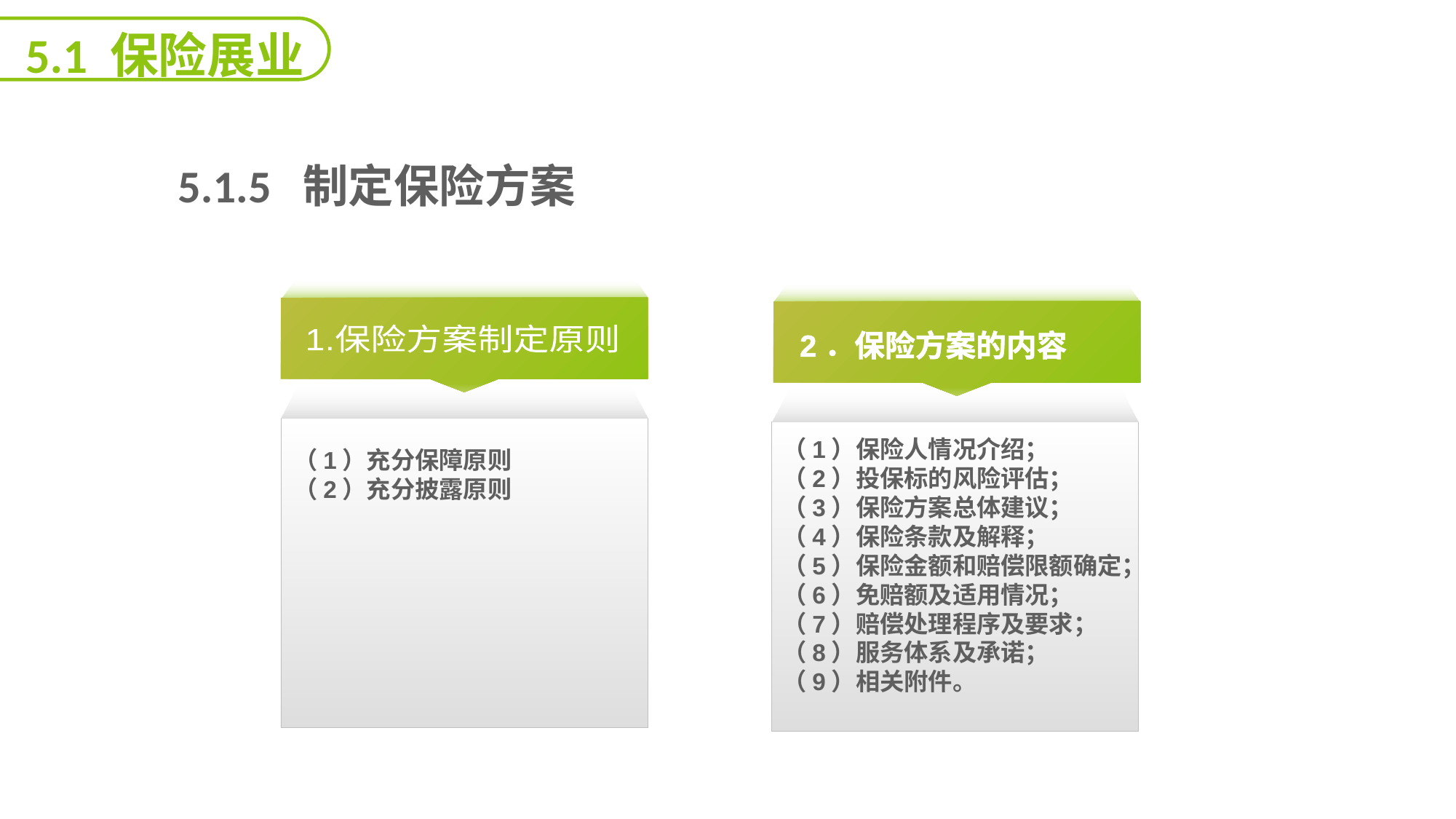

5.1 保险展业
 5.1.5  制定保险方案

能力
目标

2．保险方案的内容
1.保险方案制定原则

（1）充分保障原则
（2）充分披露原则
（1）保险人情况介绍；
（2）投保标的风险评估；
（3）保险方案总体建议；
（4）保险条款及解释；
（5）保险金额和赔偿限额确定；
（6）免赔额及适用情况；
（7）赔偿处理程序及要求；
（8）服务体系及承诺；
（9）相关附件。
延迟符